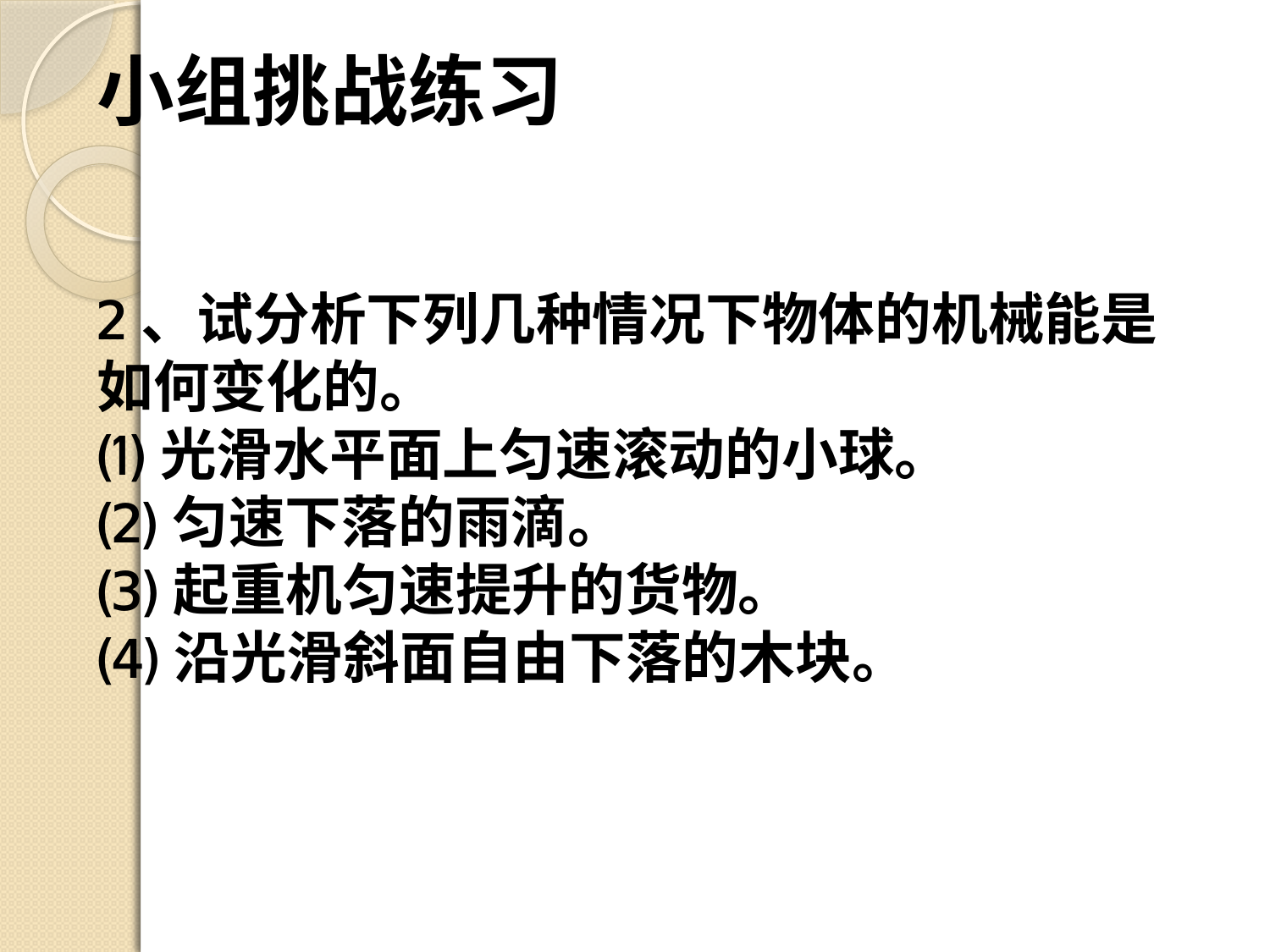

小组挑战练习
2、试分析下列几种情况下物体的机械能是如何变化的。
(1)光滑水平面上匀速滚动的小球。
(2)匀速下落的雨滴。
(3)起重机匀速提升的货物。
(4)沿光滑斜面自由下落的木块。